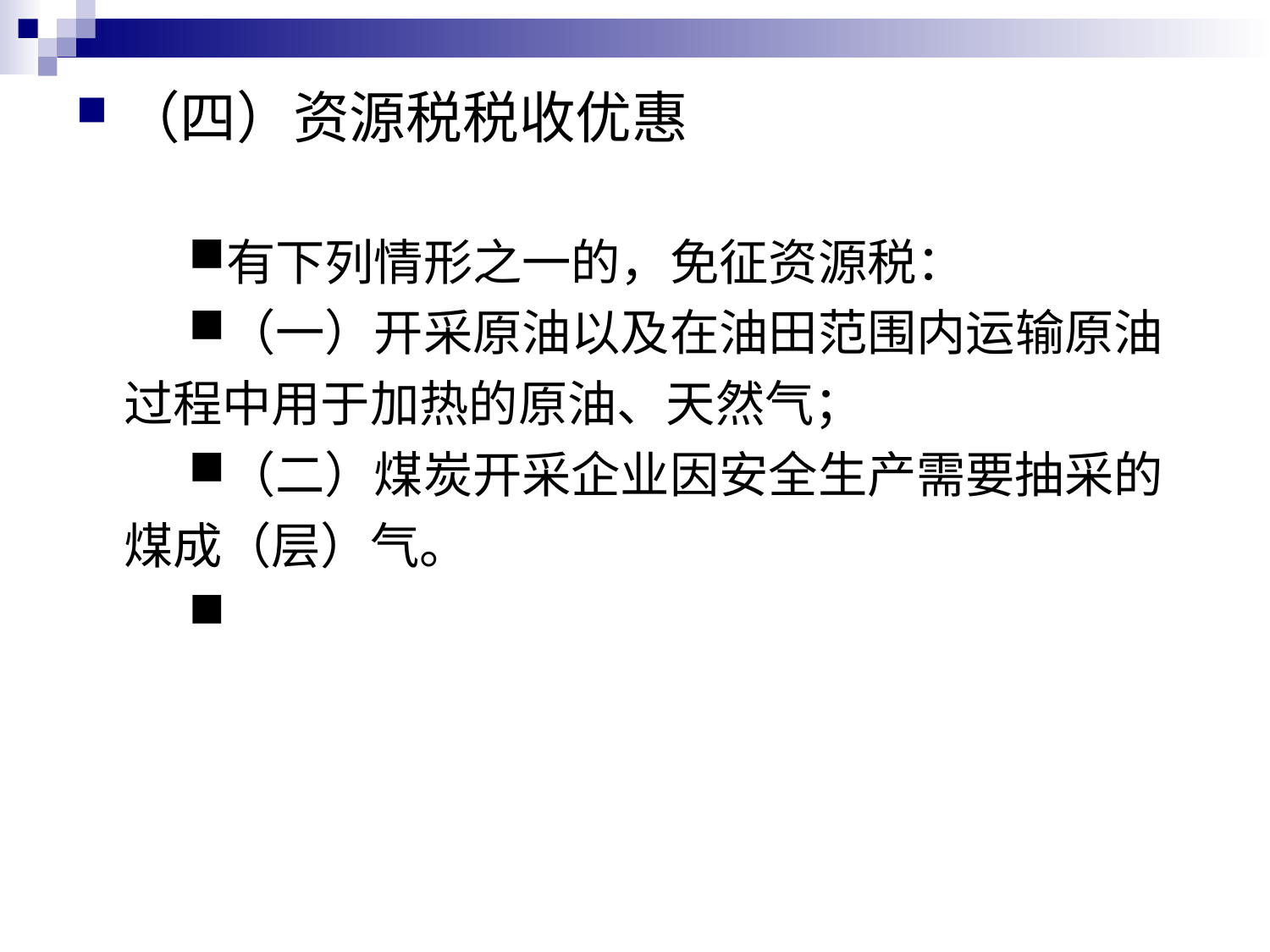

#
（四）资源税税收优惠

有下列情形之一的，免征资源税：
（一）开采原油以及在油田范围内运输原油过程中用于加热的原油、天然气；
（二）煤炭开采企业因安全生产需要抽采的煤成（层）气。